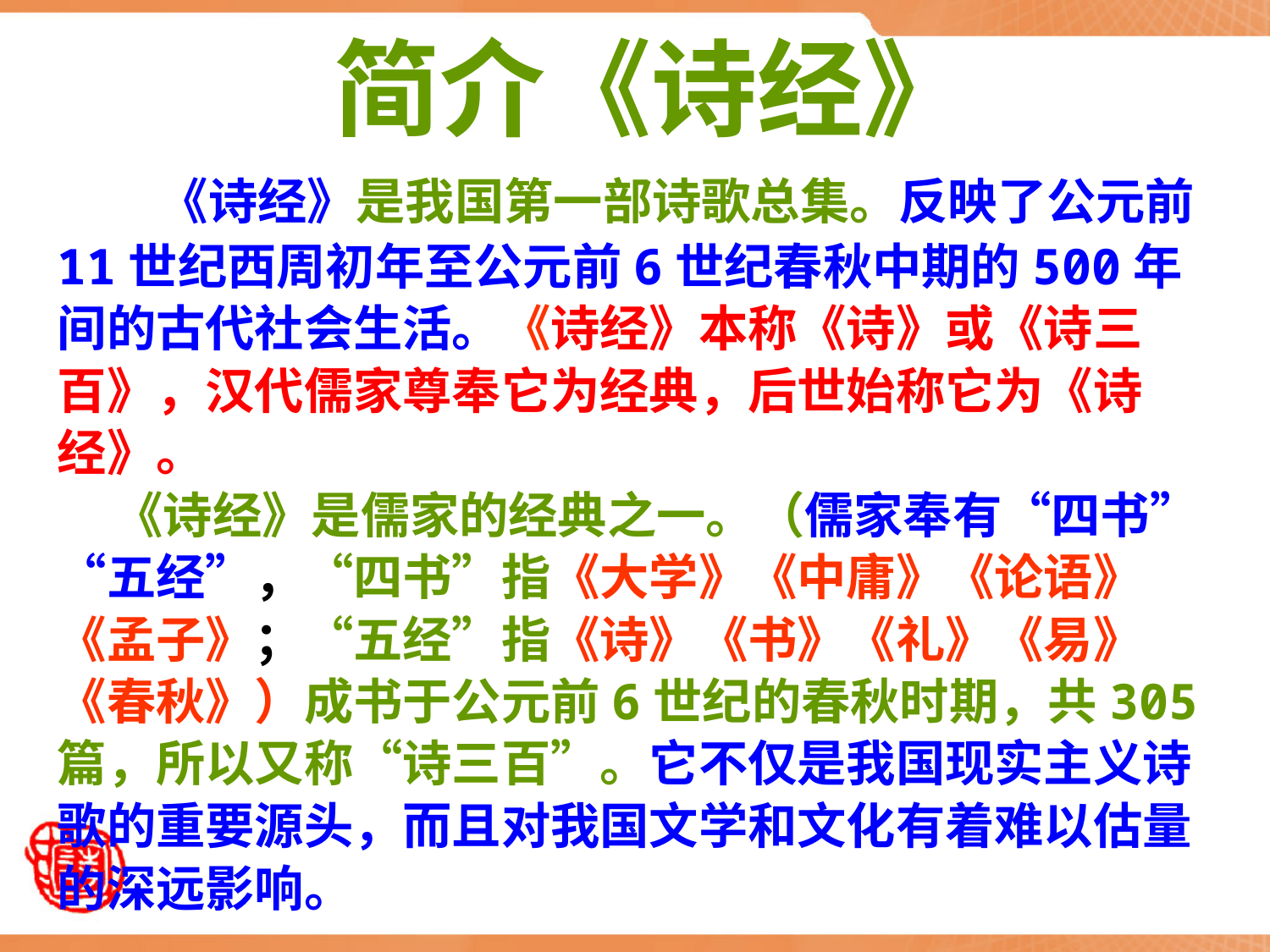

简介《诗经》
      《诗经》是我国第一部诗歌总集。反映了公元前11世纪西周初年至公元前6世纪春秋中期的500年间的古代社会生活。《诗经》本称《诗》或《诗三百》，汉代儒家尊奉它为经典，后世始称它为《诗经》。
    《诗经》是儒家的经典之一。（儒家奉有“四书”“五经”，“四书”指《大学》《中庸》《论语》《孟子》；“五经”指《诗》《书》《礼》《易》《春秋》）成书于公元前6世纪的春秋时期，共305篇，所以又称“诗三百”。它不仅是我国现实主义诗歌的重要源头，而且对我国文学和文化有着难以估量的深远影响。